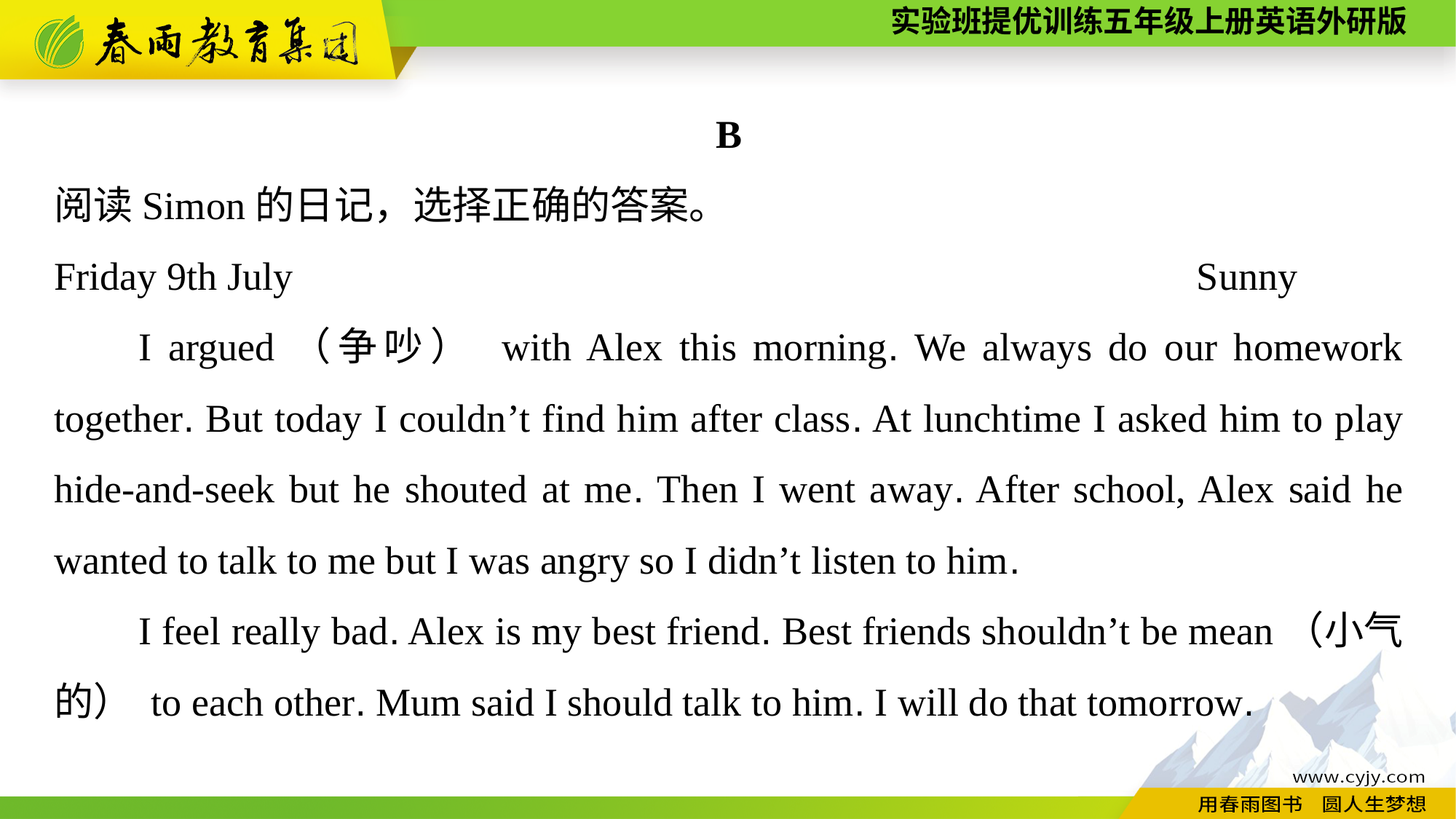

B
阅读Simon的日记，选择正确的答案。
Friday 9th July                                                                                            Sunny
I argued（争吵） with Alex this morning. We always do our homework together. But today I couldn’t find him after class. At lunchtime I asked him to play hide-and-seek but he shouted at me. Then I went away. After school, Alex said he wanted to talk to me but I was angry so I didn’t listen to him.
I feel really bad. Alex is my best friend. Best friends shouldn’t be mean（小气的） to each other. Mum said I should talk to him. I will do that tomorrow.